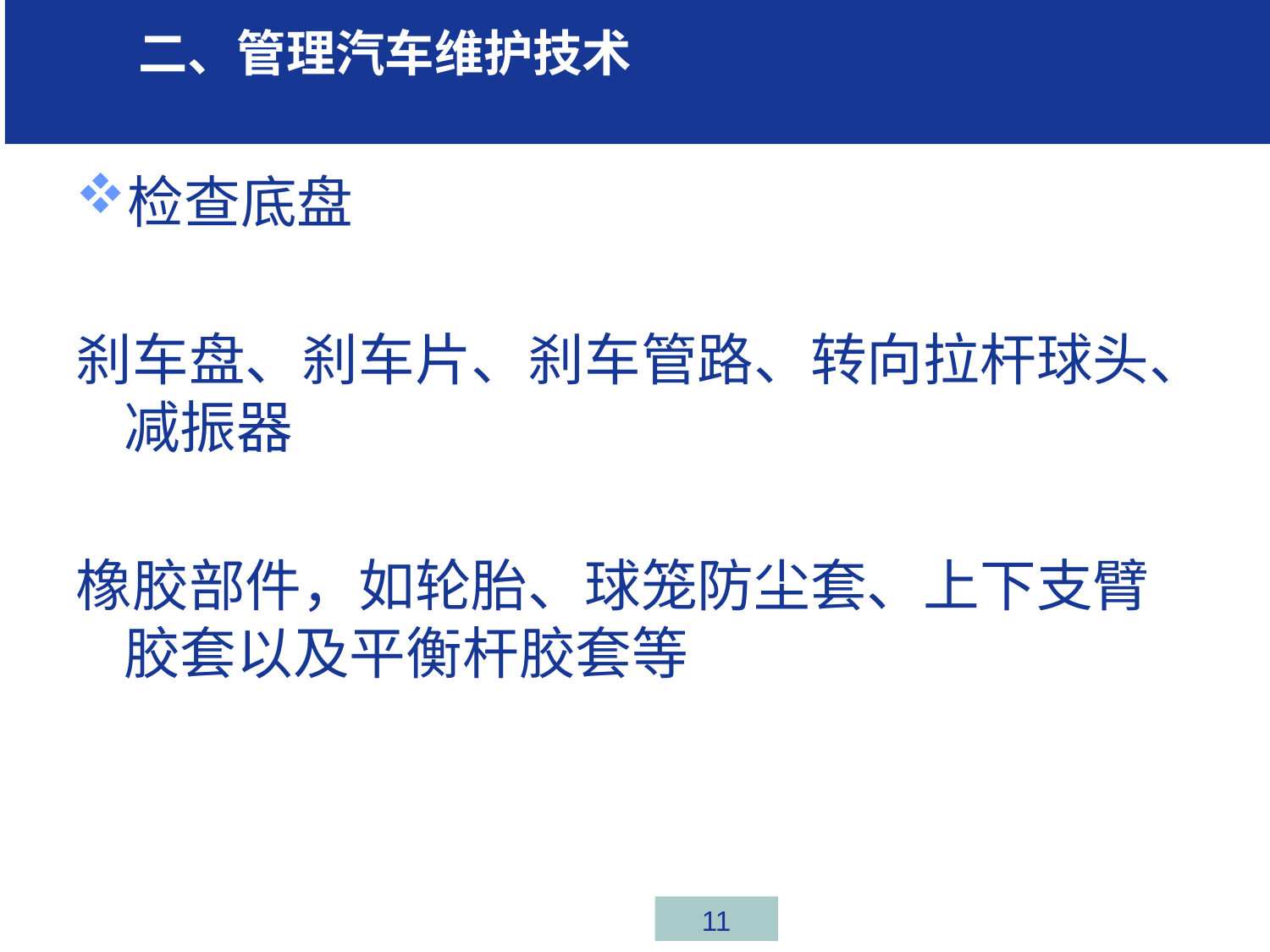

学习  二、管理汽车维护技术任务一、汽车行业介绍
检查底盘

刹车盘、刹车片、刹车管路、转向拉杆球头、减振器

橡胶部件，如轮胎、球笼防尘套、上下支臂胶套以及平衡杆胶套等
# 汽车保养的类型
11